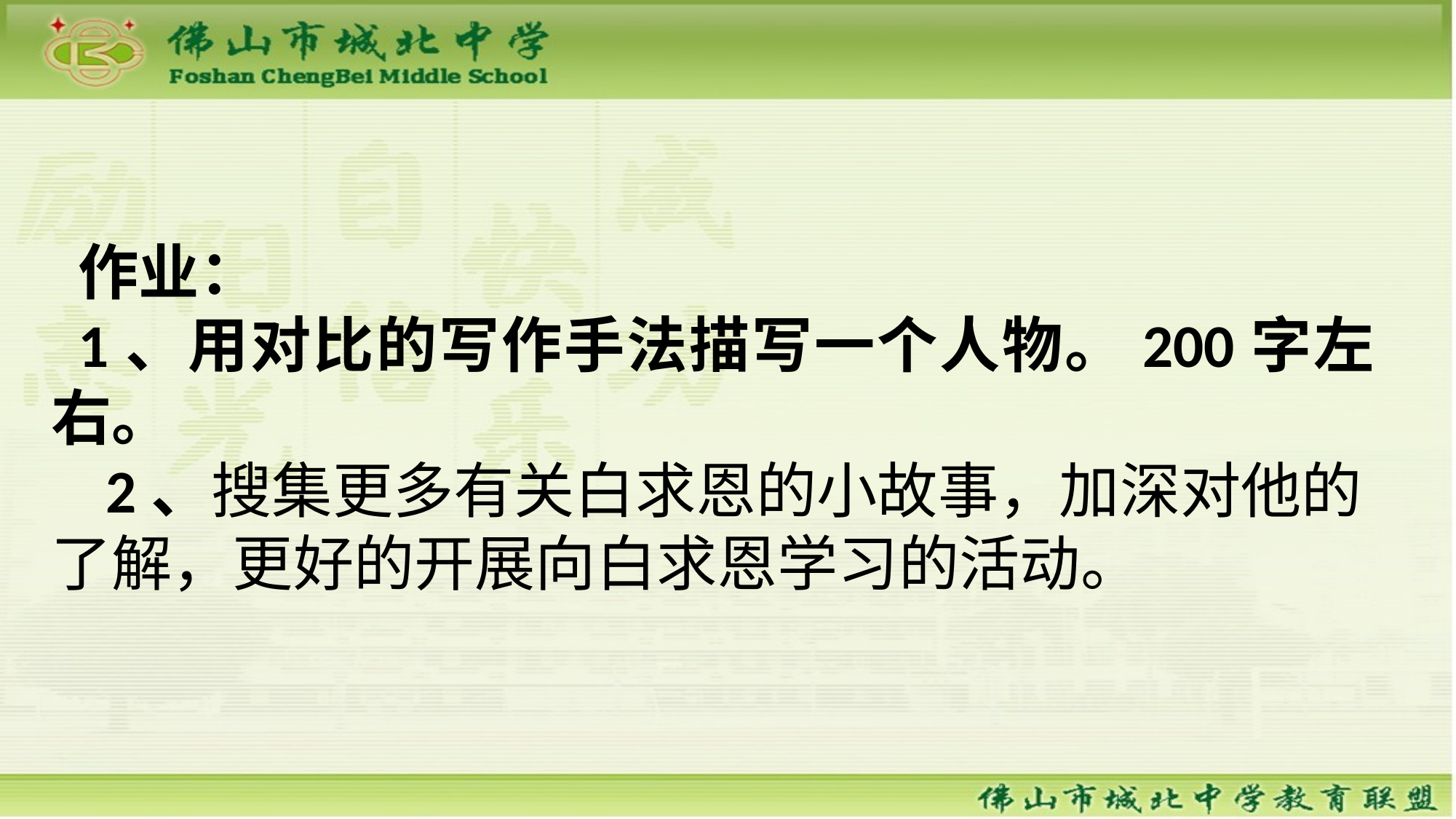

作业：
1、用对比的写作手法描写一个人物。200字左右。
  2、搜集更多有关白求恩的小故事，加深对他的了解，更好的开展向白求恩学习的活动。